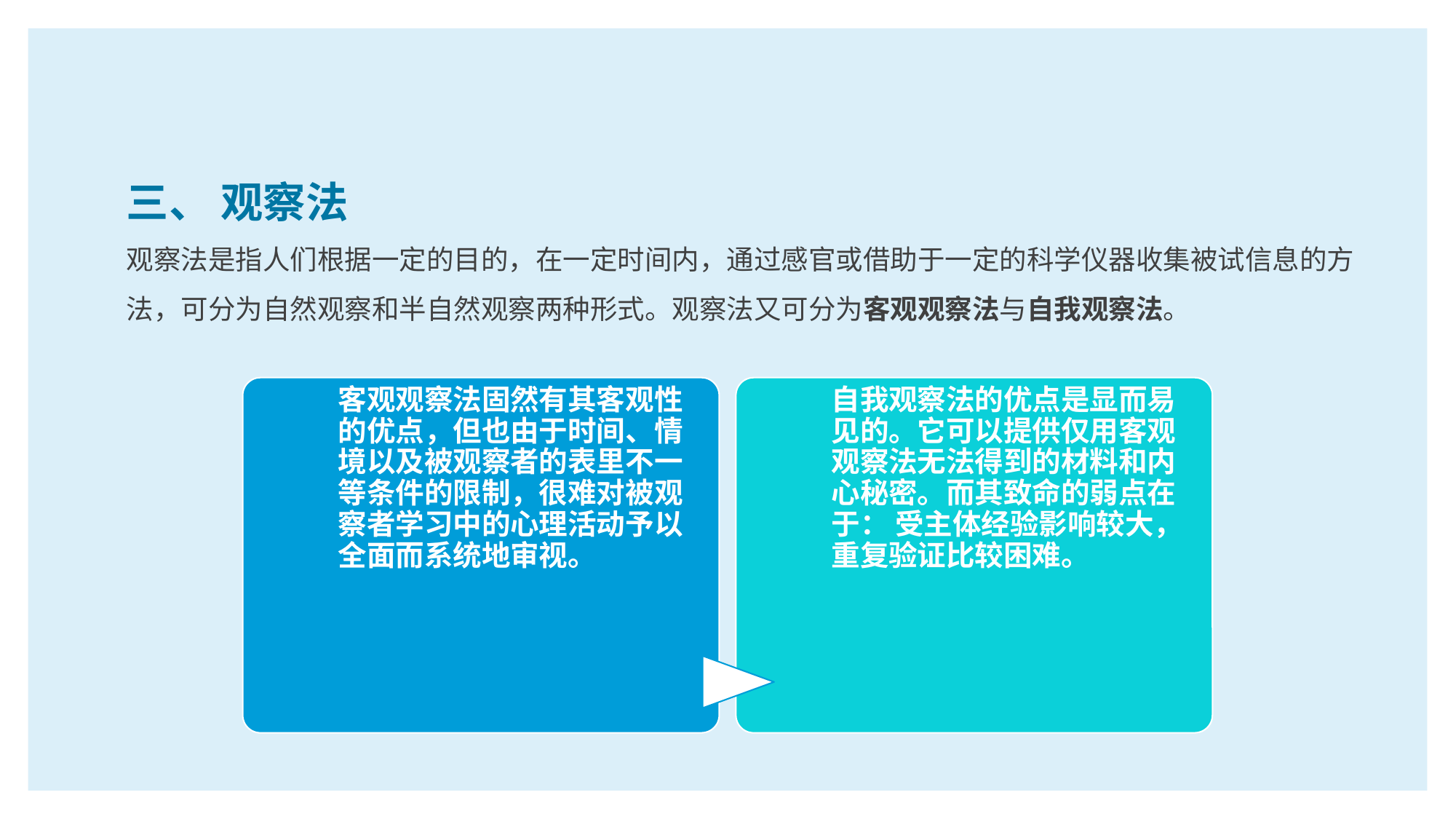

三、 观察法
观察法是指人们根据一定的目的，在一定时间内，通过感官或借助于一定的科学仪器收集被试信息的方法，可分为自然观察和半自然观察两种形式。观察法又可分为客观观察法与自我观察法。

客观观察法固然有其客观性的优点，但也由于时间、情境以及被观察者的表里不一等条件的限制，很难对被观察者学习中的心理活动予以全面而系统地审视。

自我观察法的优点是显而易见的。它可以提供仅用客观观察法无法得到的材料和内心秘密。而其致命的弱点在于： 受主体经验影响较大，重复验证比较困难。